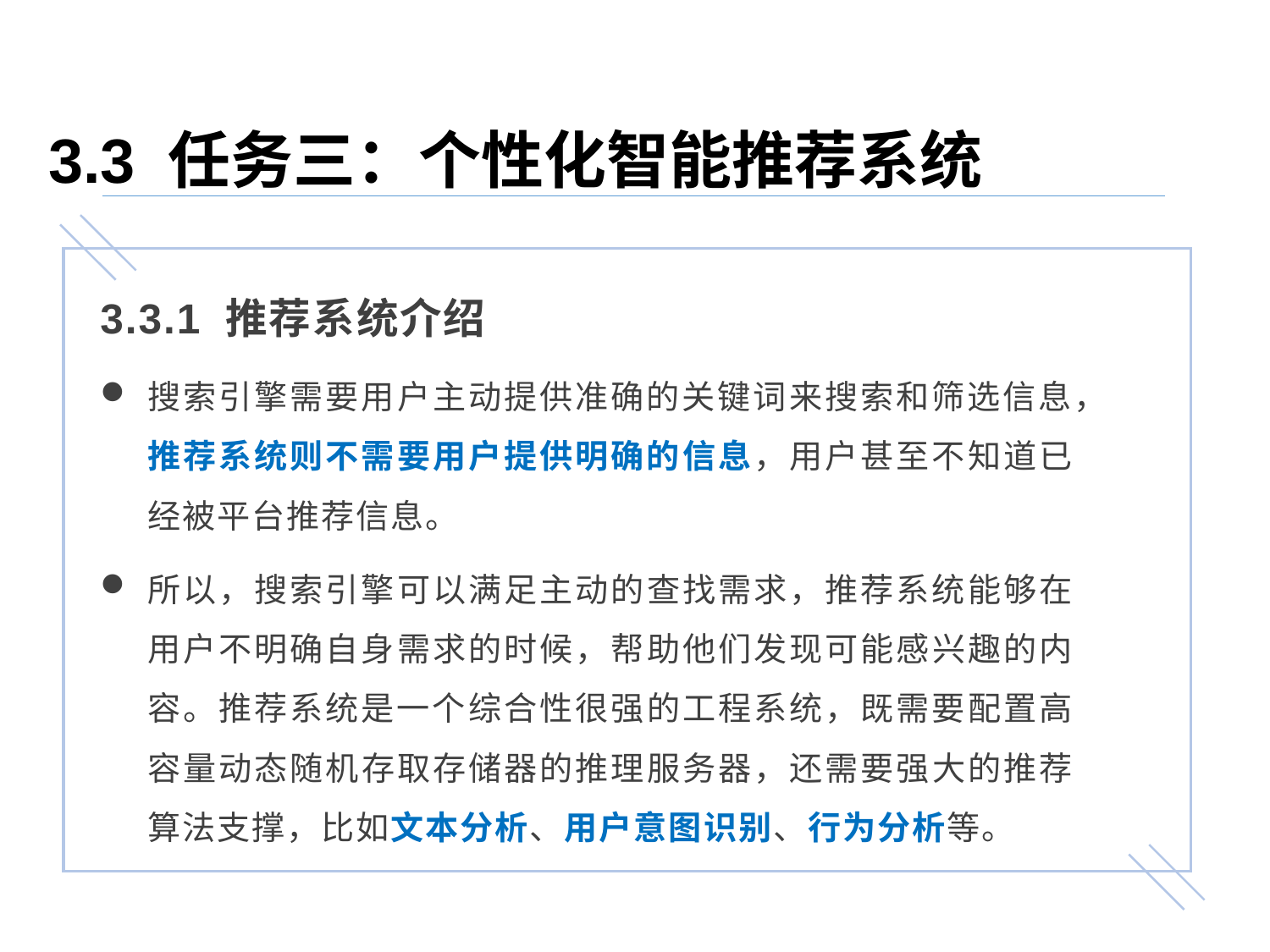

3.3 任务三：个性化智能推荐系统

3.3.1 推荐系统介绍
搜索引擎需要用户主动提供准确的关键词来搜索和筛选信息，推荐系统则不需要用户提供明确的信息，用户甚至不知道已经被平台推荐信息。
所以，搜索引擎可以满足主动的查找需求，推荐系统能够在用户不明确自身需求的时候，帮助他们发现可能感兴趣的内容。推荐系统是一个综合性很强的工程系统，既需要配置高容量动态随机存取存储器的推理服务器，还需要强大的推荐算法支撑，比如文本分析、用户意图识别、行为分析等。